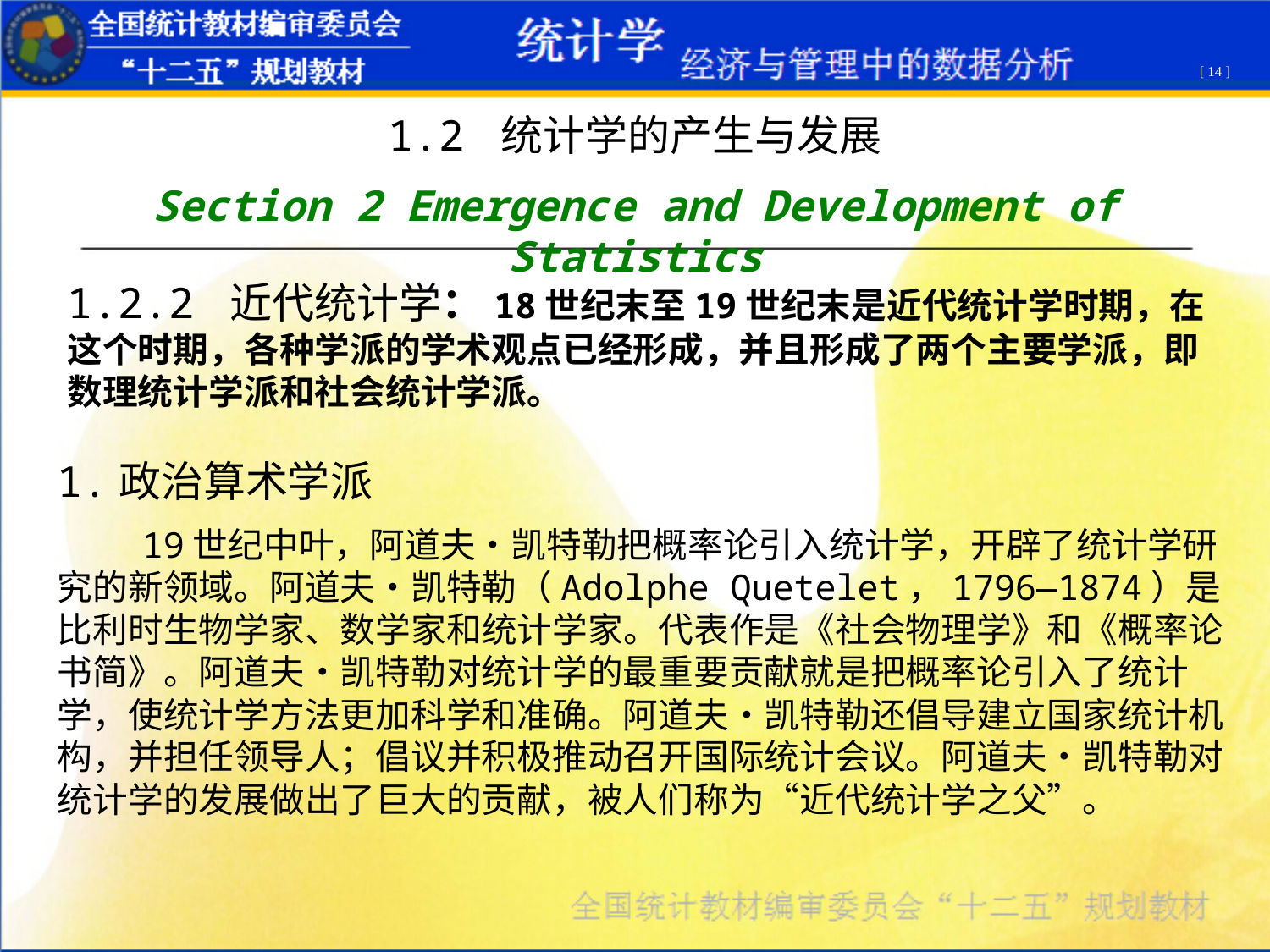

[ 14 ]
1.2 统计学的产生与发展
Section 2 Emergence and Development of Statistics
1.2.2 近代统计学：18世纪末至19世纪末是近代统计学时期，在这个时期，各种学派的学术观点已经形成，并且形成了两个主要学派，即数理统计学派和社会统计学派。
1.政治算术学派
    19世纪中叶，阿道夫•凯特勒把概率论引入统计学，开辟了统计学研究的新领域。阿道夫•凯特勒（Adolphe Quetelet，1796—1874）是比利时生物学家、数学家和统计学家。代表作是《社会物理学》和《概率论书简》。阿道夫•凯特勒对统计学的最重要贡献就是把概率论引入了统计学，使统计学方法更加科学和准确。阿道夫•凯特勒还倡导建立国家统计机构，并担任领导人；倡议并积极推动召开国际统计会议。阿道夫•凯特勒对统计学的发展做出了巨大的贡献，被人们称为“近代统计学之父”。